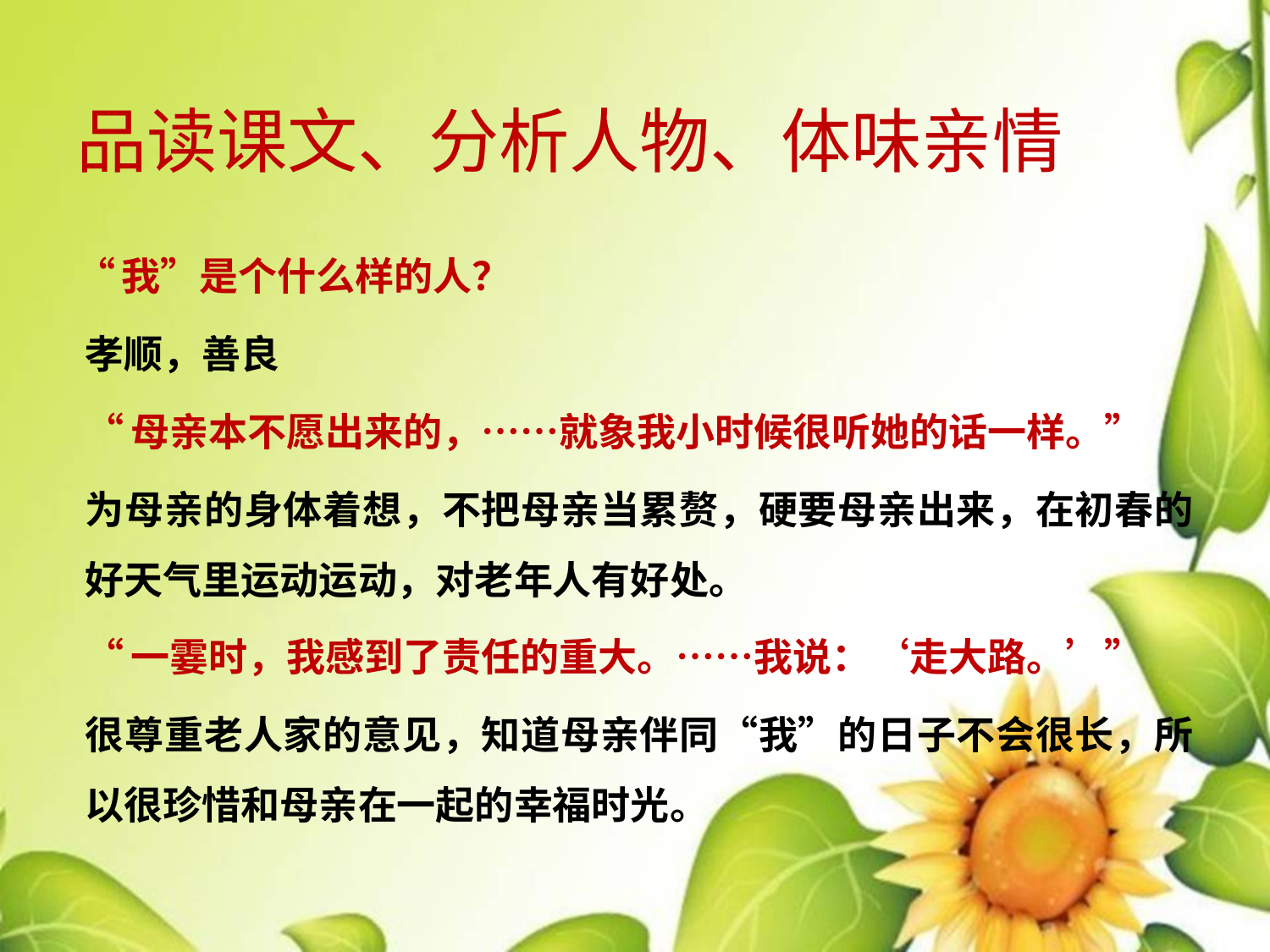

# 品读课文、分析人物、体味亲情
“我”是个什么样的人？
孝顺，善良
“母亲本不愿出来的，……就象我小时候很听她的话一样。”
为母亲的身体着想，不把母亲当累赘，硬要母亲出来，在初春的好天气里运动运动，对老年人有好处。
“一霎时，我感到了责任的重大。……我说：‘走大路。’”
很尊重老人家的意见，知道母亲伴同“我”的日子不会很长，所以很珍惜和母亲在一起的幸福时光。